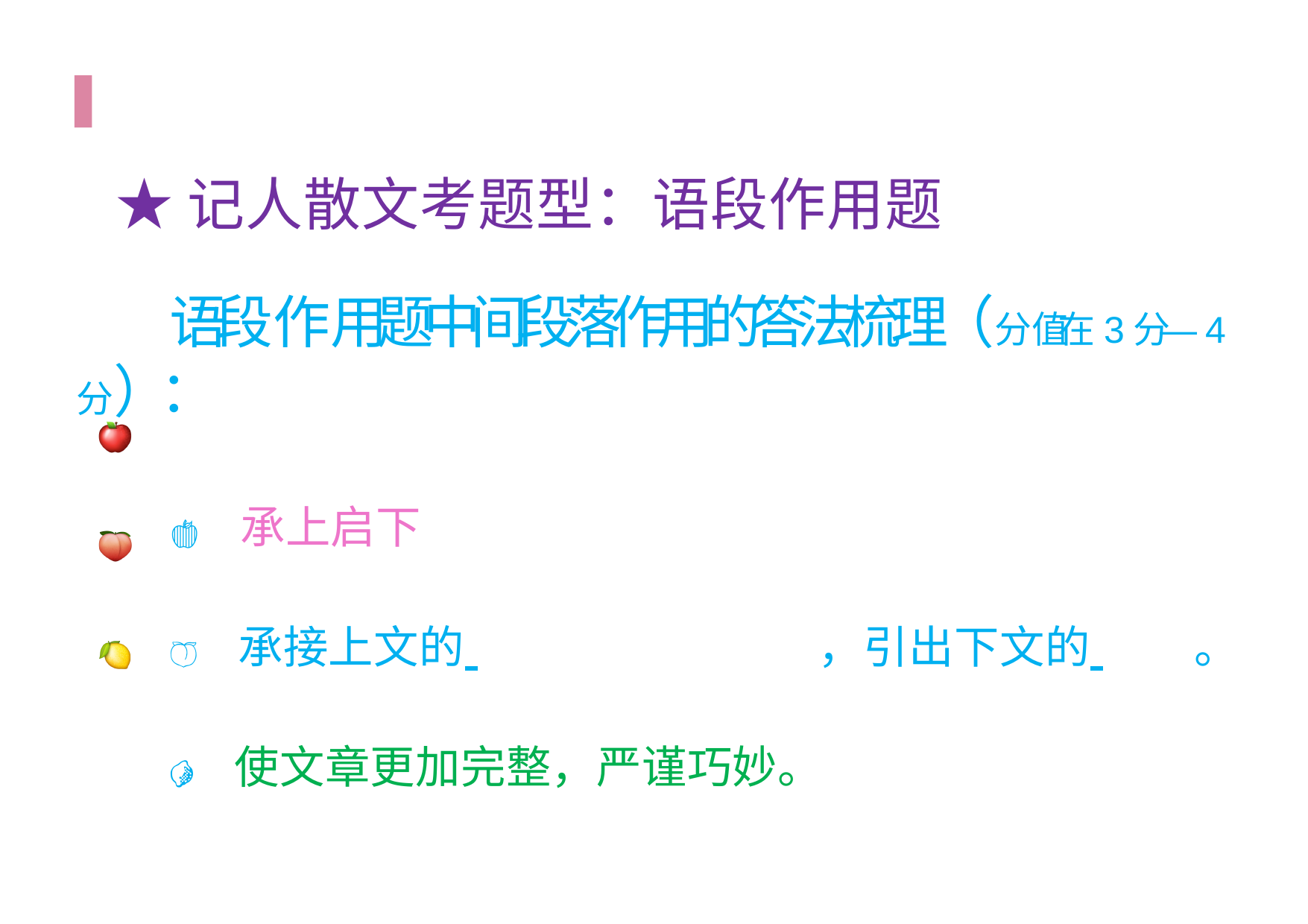

# ★记人散文考题型：语段作用题
语段作用题中间段落作用的答法梳理（分 值 在 3 分— 4 分）：

🍎 承上启下

🍑 承接上文的 	，引出下文的 	。

🍋 使文章更加完整，严谨巧妙。